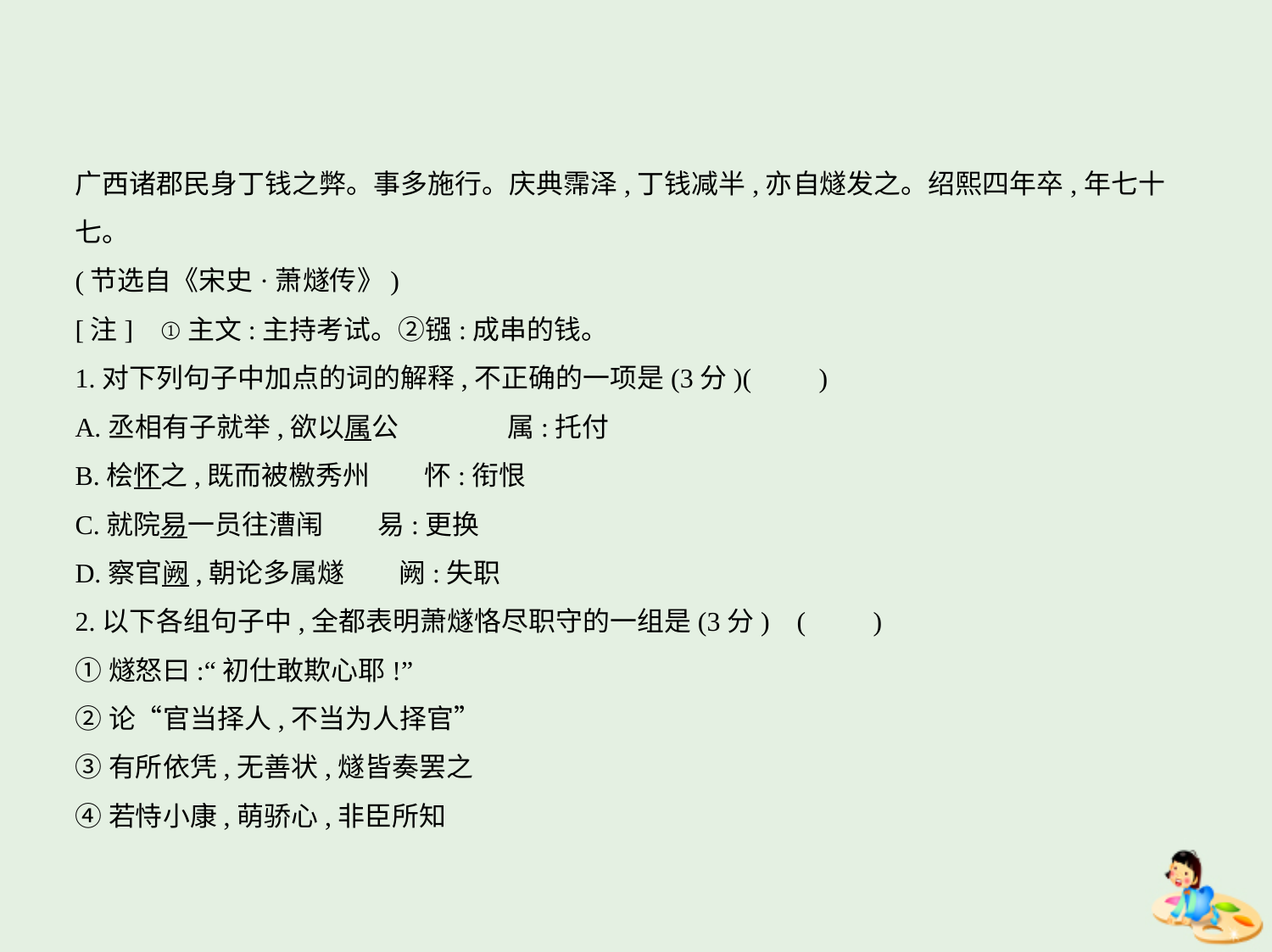

广西诸郡民身丁钱之弊。事多施行。庆典霈泽,丁钱减半,亦自燧发之。绍熙四年卒,年七十
七。
(节选自《宋史·萧燧传》)
[注]    ①主文:主持考试。②镪:成串的钱。
1.对下列句子中加点的词的解释,不正确的一项是(3分)(　　)
A.丞相有子就举,欲以属公　　　　属:托付
B.桧怀之,既而被檄秀州　　怀:衔恨
C.就院易一员往漕闱　　易:更换
D.察官阙,朝论多属燧　　阙:失职
2.以下各组句子中,全都表明萧燧恪尽职守的一组是(3分) (　　)
①燧怒曰:“初仕敢欺心耶!”
②论“官当择人,不当为人择官”
③有所依凭,无善状,燧皆奏罢之
④若恃小康,萌骄心,非臣所知